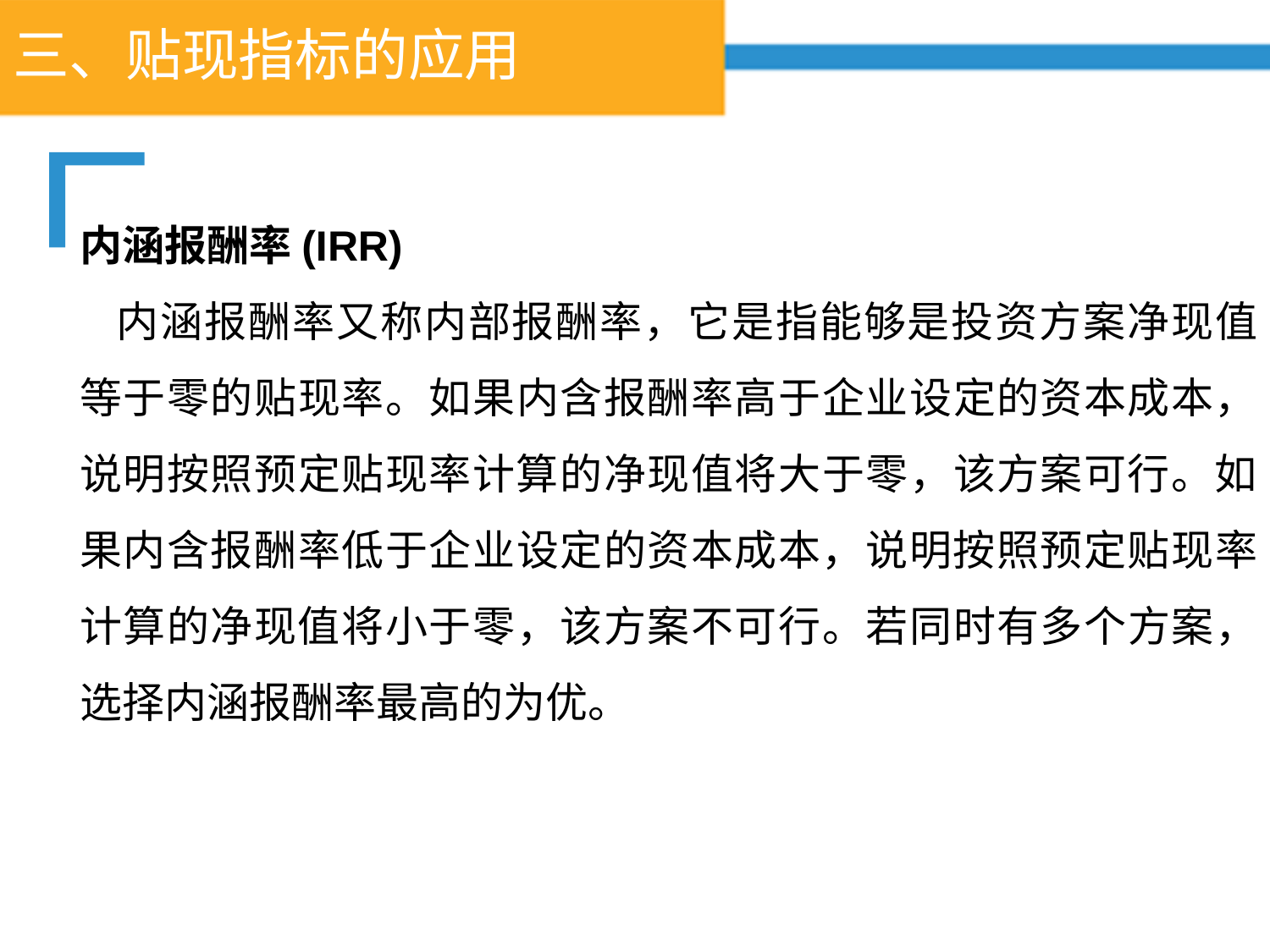

# 三、贴现指标的应用

内涵报酬率(IRR)
内涵报酬率又称内部报酬率，它是指能够是投资方案净现值等于零的贴现率。如果内含报酬率高于企业设定的资本成本，说明按照预定贴现率计算的净现值将大于零，该方案可行。如果内含报酬率低于企业设定的资本成本，说明按照预定贴现率计算的净现值将小于零，该方案不可行。若同时有多个方案，选择内涵报酬率最高的为优。